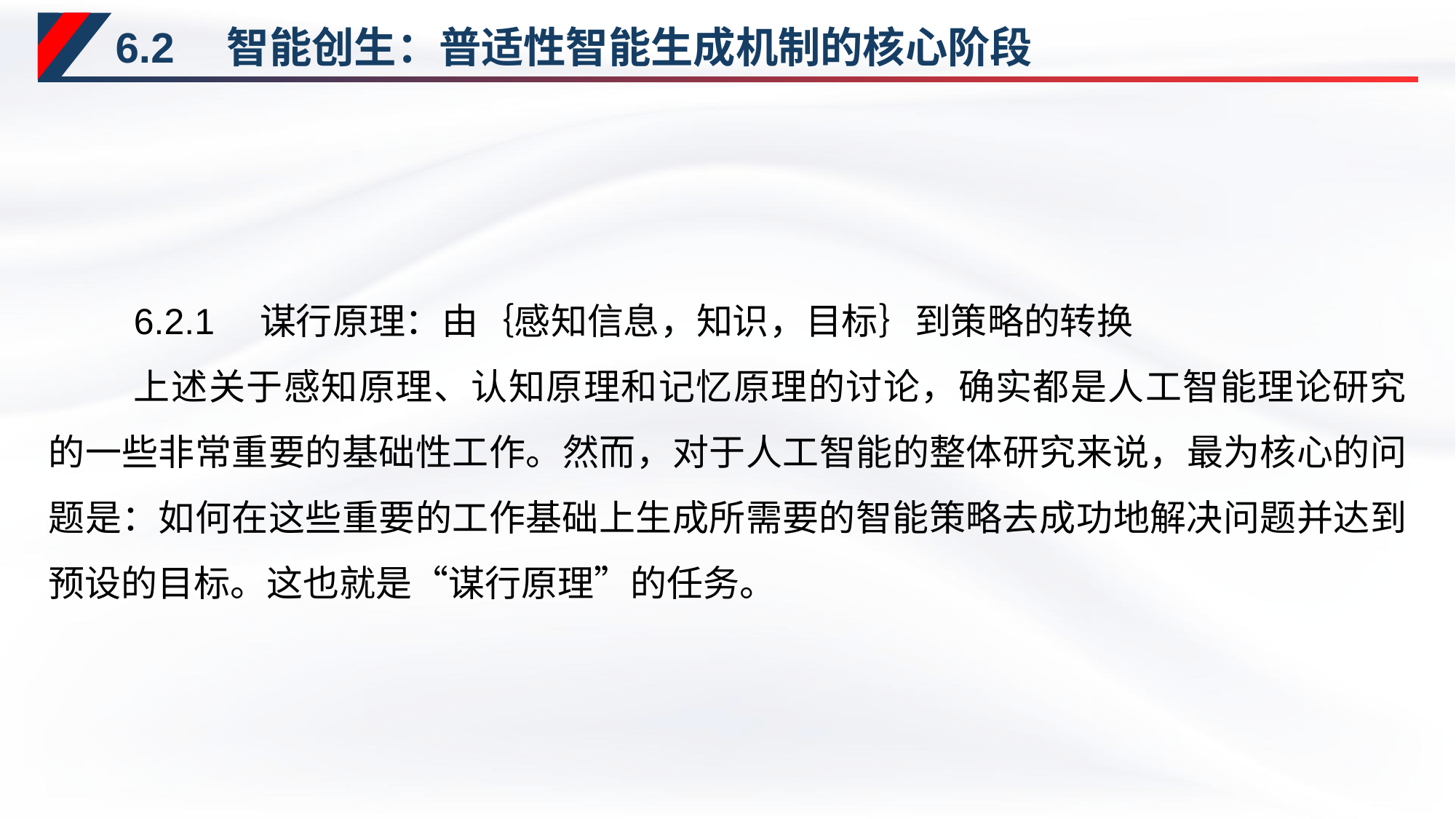

# 6.2　智能创生：普适性智能生成机制的核心阶段
6.2.1　谋行原理：由｛感知信息，知识，目标｝到策略的转换
上述关于感知原理、认知原理和记忆原理的讨论，确实都是人工智能理论研究的一些非常重要的基础性工作。然而，对于人工智能的整体研究来说，最为核心的问题是：如何在这些重要的工作基础上生成所需要的智能策略去成功地解决问题并达到预设的目标。这也就是“谋行原理”的任务。